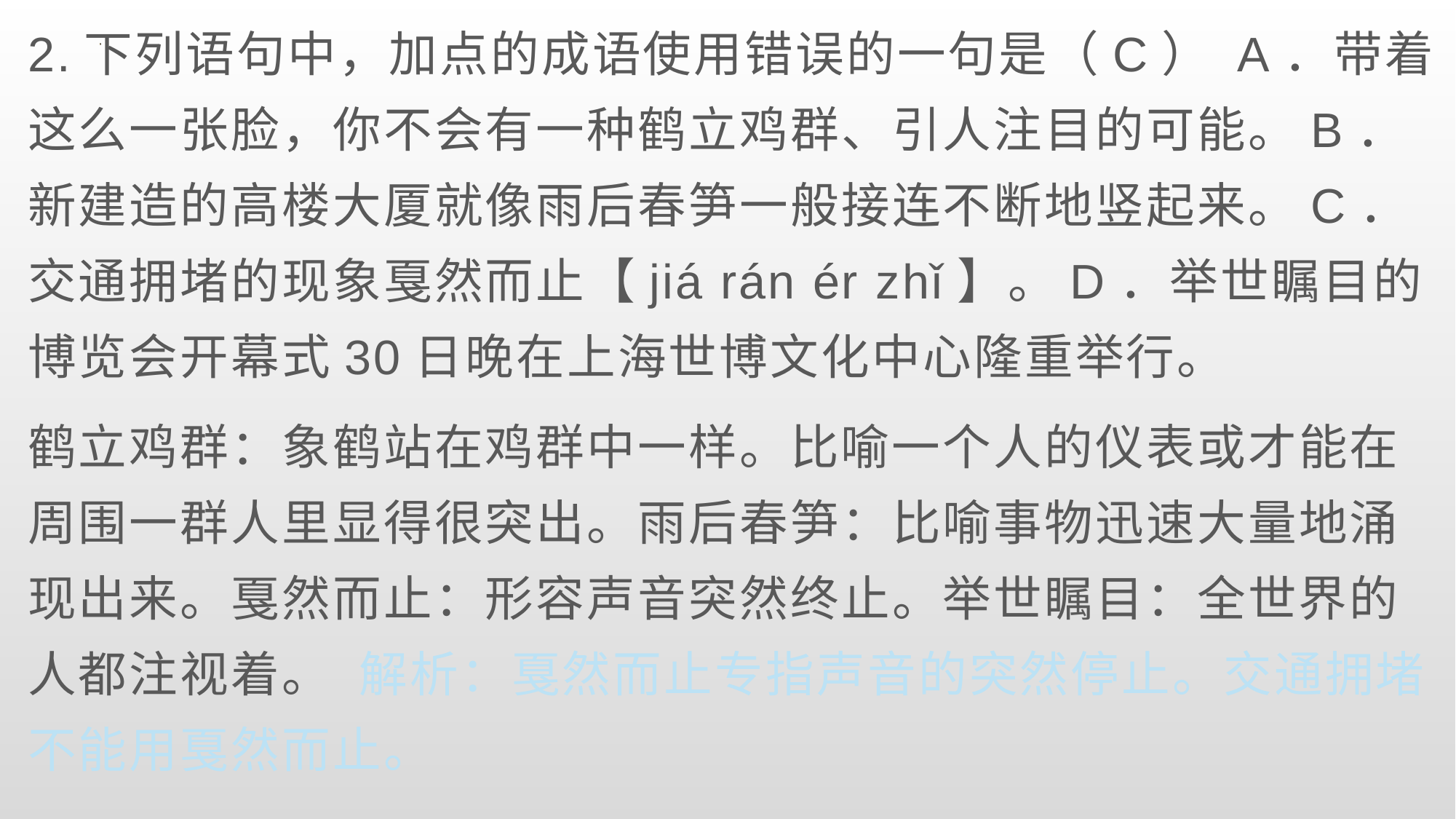

2.下列语句中，加点的成语使用错误的一句是（C） A．带着这么一张脸，你不会有一种鹤立鸡群、引人注目的可能。B．新建造的高楼大厦就像雨后春笋一般接连不断地竖起来。C．交通拥堵的现象戛然而止【jiá rán ér zhǐ】。D．举世瞩目的博览会开幕式30日晚在上海世博文化中心隆重举行。
鹤立鸡群：象鹤站在鸡群中一样。比喻一个人的仪表或才能在周围一群人里显得很突出。雨后春笋：比喻事物迅速大量地涌现出来。戛然而止：形容声音突然终止。举世瞩目：全世界的人都注视着。  解析：戛然而止专指声音的突然停止。交通拥堵不能用戛然而止。